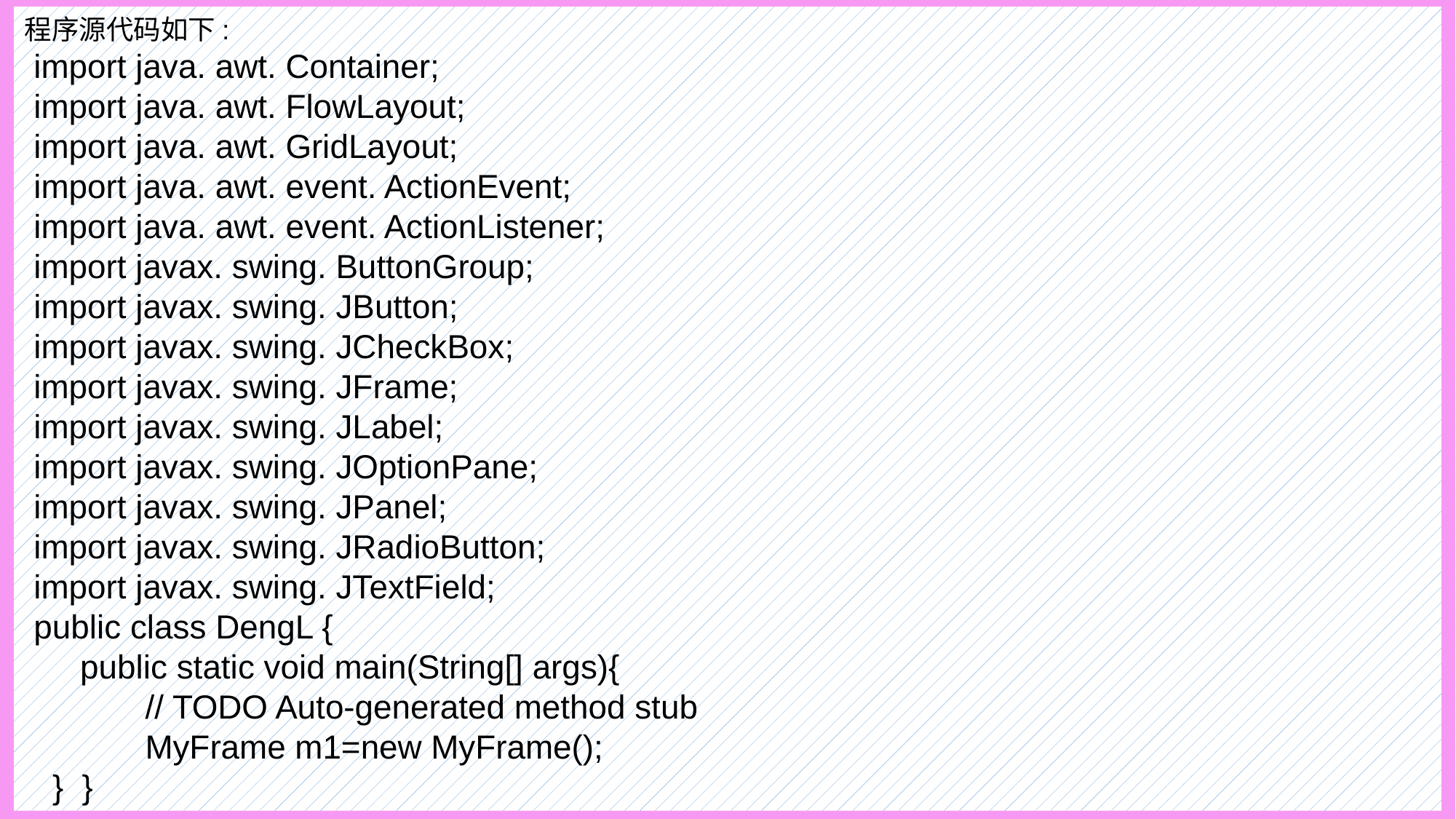

程序源代码如下:
 import java. awt. Container;
 import java. awt. FlowLayout;
 import java. awt. GridLayout;
 import java. awt. event. ActionEvent;
 import java. awt. event. ActionListener;
 import javax. swing. ButtonGroup;
 import javax. swing. JButton;
 import javax. swing. JCheckBox;
 import javax. swing. JFrame;
 import javax. swing. JLabel;
 import javax. swing. JOptionPane;
 import javax. swing. JPanel;
 import javax. swing. JRadioButton;
 import javax. swing. JTextField;
 public class DengL {
      public static void main(String[] args){
             // TODO Auto-generated method stub
             MyFrame m1=new MyFrame();
   }  }